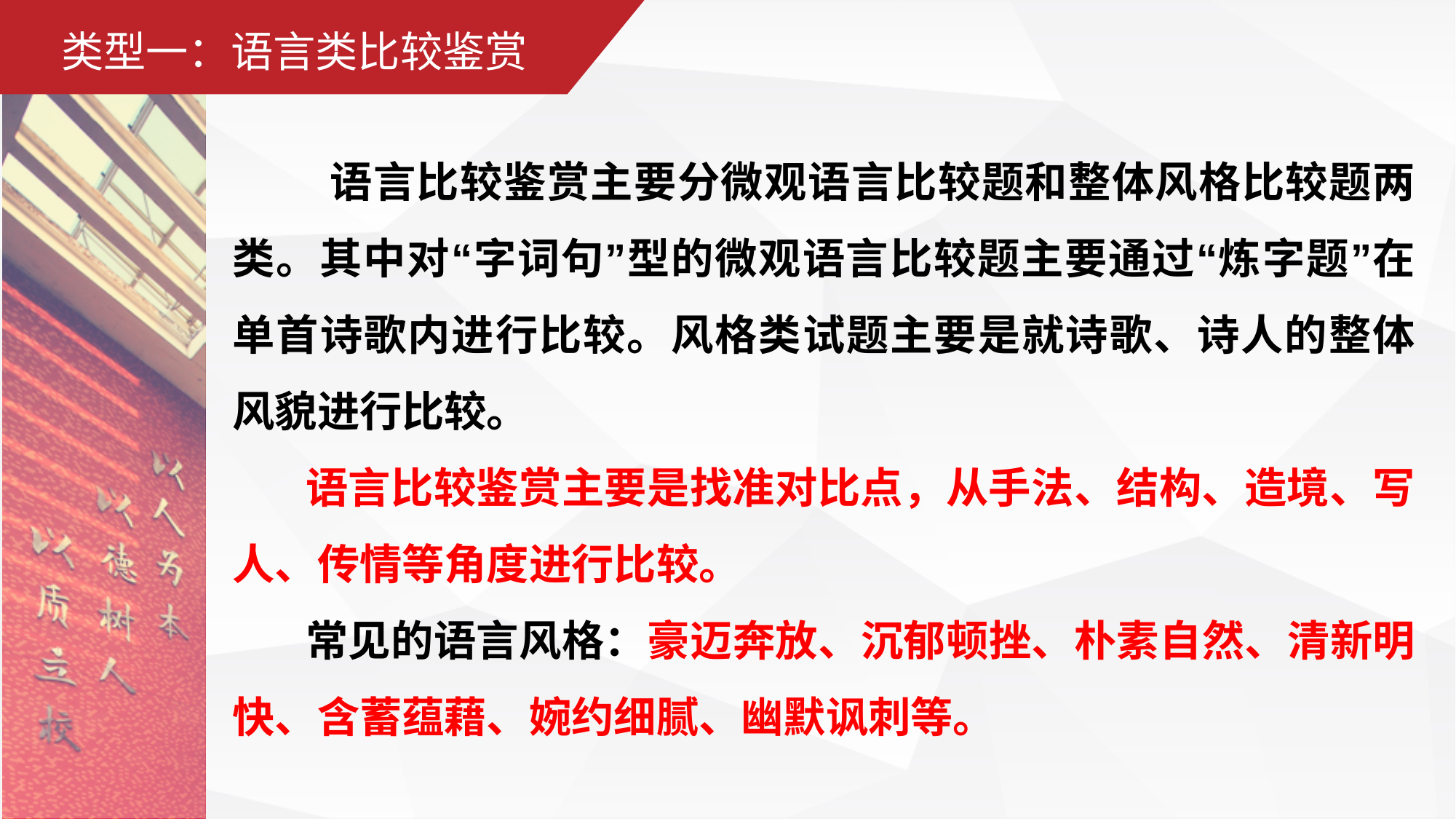

类型一：语言类比较鉴赏
 语言比较鉴赏主要分微观语言比较题和整体风格比较题两类。其中对“字词句”型的微观语言比较题主要通过“炼字题”在单首诗歌内进行比较。风格类试题主要是就诗歌、诗人的整体风貌进行比较。
语言比较鉴赏主要是找准对比点，从手法、结构、造境、写人、传情等角度进行比较。
常见的语言风格：豪迈奔放、沉郁顿挫、朴素自然、清新明快、含蓄蕴藉、婉约细腻、幽默讽刺等。